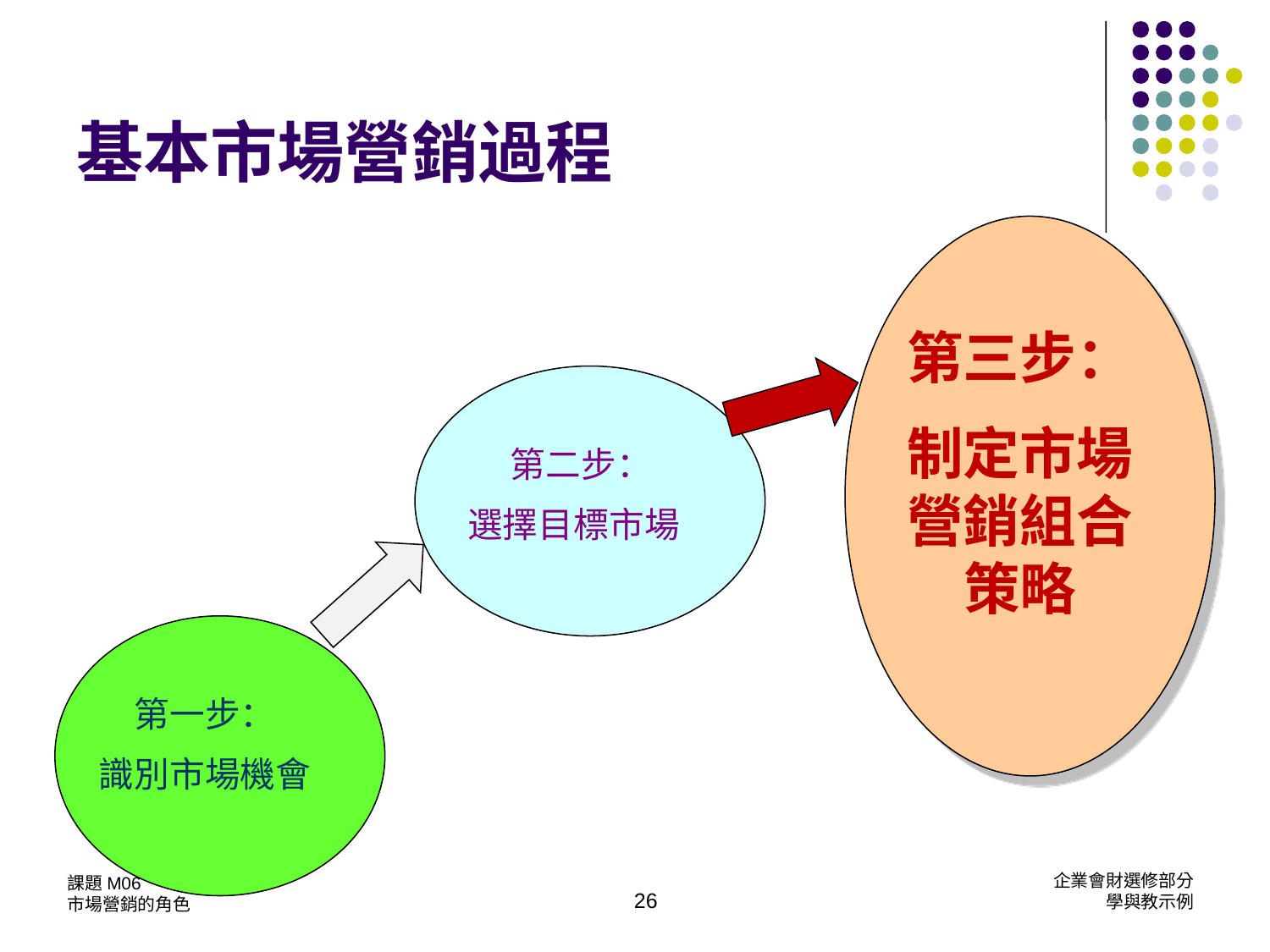

基本市場營銷過程

第三步：
制定市場營銷組合策略

第二步：
選擇目標市場

第一步：
識別市場機會

26
課題M06
市場營銷的角色